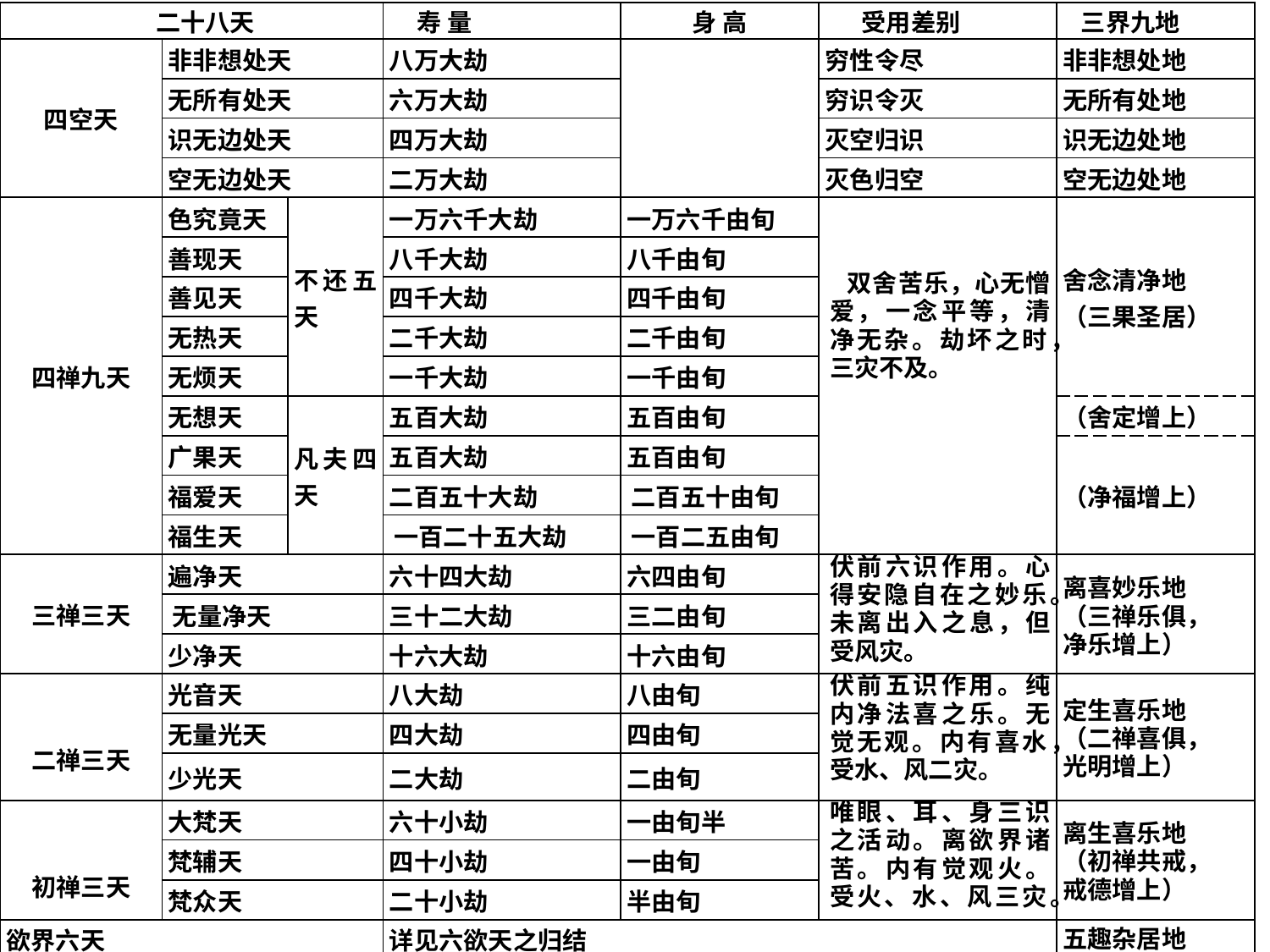

| 二十八天 |  |  | 寿 量 | 身 高 | 受用差别 | 三界九地 |
| --- | --- | --- | --- | --- | --- | --- |
| 四空天 | 非非想处天 |  | 八万大劫 |  | 穷性令尽 | 非非想处地 |
|  | 无所有处天 |  | 六万大劫 |  | 穷识令灭 | 无所有处地 |
|  | 识无边处天 |  | 四万大劫 |  | 灭空归识 | 识无边处地 |
|  | 空无边处天 |  | 二万大劫 |  | 灭色归空 | 空无边处地 |
| 四禅九天 | 色究竟天 | 不还五天 | 一万六千大劫 | 一万六千由旬 | 双舍苦乐，心无憎爱，一念平等，清净无杂。劫坏之时，三灾不及。 | 舍念清净地 （三果圣居） |
|  | 善现天 |  | 八千大劫 | 八千由旬 |  |  |
|  | 善见天 |  | 四千大劫 | 四千由旬 |  |  |
|  | 无热天 |  | 二千大劫 | 二千由旬 |  |  |
|  | 无烦天 |  | 一千大劫 | 一千由旬 |  |  |
|  | 无想天 | 凡夫四天 | 五百大劫 | 五百由旬 |  | （舍定增上） |
|  | 广果天 |  | 五百大劫 | 五百由旬 |  | （净福增上） |
|  | 福爱天 |  | 二百五十大劫 | 二百五十由旬 |  |  |
|  | 福生天 |  | 一百二十五大劫 | 一百二五由旬 |  |  |
| 三禅三天 | 遍净天 |  | 六十四大劫 | 六四由旬 | 伏前六识作用。心得安隐自在之妙乐。未离出入之息，但受风灾。 | 离喜妙乐地 （三禅乐俱， 净乐增上） |
|  | 无量净天 |  | 三十二大劫 | 三二由旬 |  |  |
|  | 少净天 |  | 十六大劫 | 十六由旬 |  |  |
| 二禅三天 | 光音天 |  | 八大劫 | 八由旬 | 伏前五识作用。纯内净法喜之乐。无觉无观。内有喜水，受水、风二灾。 | 定生喜乐地 （二禅喜俱， 光明增上） |
|  | 无量光天 |  | 四大劫 | 四由旬 |  |  |
|  | 少光天 |  | 二大劫 | 二由旬 |  |  |
| 初禅三天 | 大梵天 |  | 六十小劫 | 一由旬半 | 唯眼、耳、身三识之活动。离欲界诸苦。内有觉观火。受火、水、风三灾。 | 离生喜乐地 （初禅共戒， 戒德增上） |
|  | 梵辅天 |  | 四十小劫 | 一由旬 |  |  |
|  | 梵众天 |  | 二十小劫 | 半由旬 |  |  |
| 欲界六天 |  |  | 详见六欲天之归结 |  |  | 五趣杂居地 |